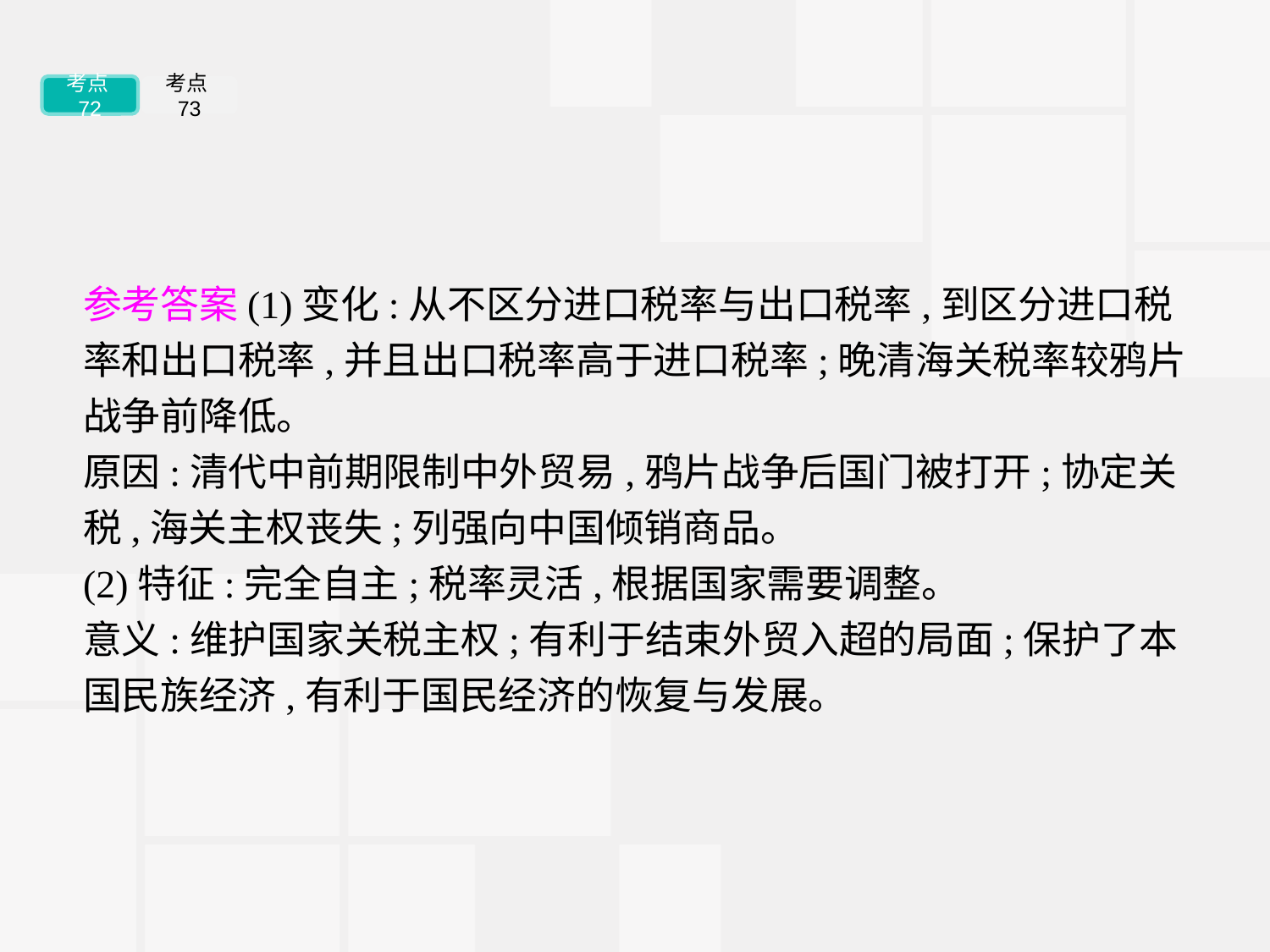

考点72
考点73
参考答案(1)变化:从不区分进口税率与出口税率,到区分进口税率和出口税率,并且出口税率高于进口税率;晚清海关税率较鸦片战争前降低。
原因:清代中前期限制中外贸易,鸦片战争后国门被打开;协定关税,海关主权丧失;列强向中国倾销商品。
(2)特征:完全自主;税率灵活,根据国家需要调整。
意义:维护国家关税主权;有利于结束外贸入超的局面;保护了本国民族经济,有利于国民经济的恢复与发展。